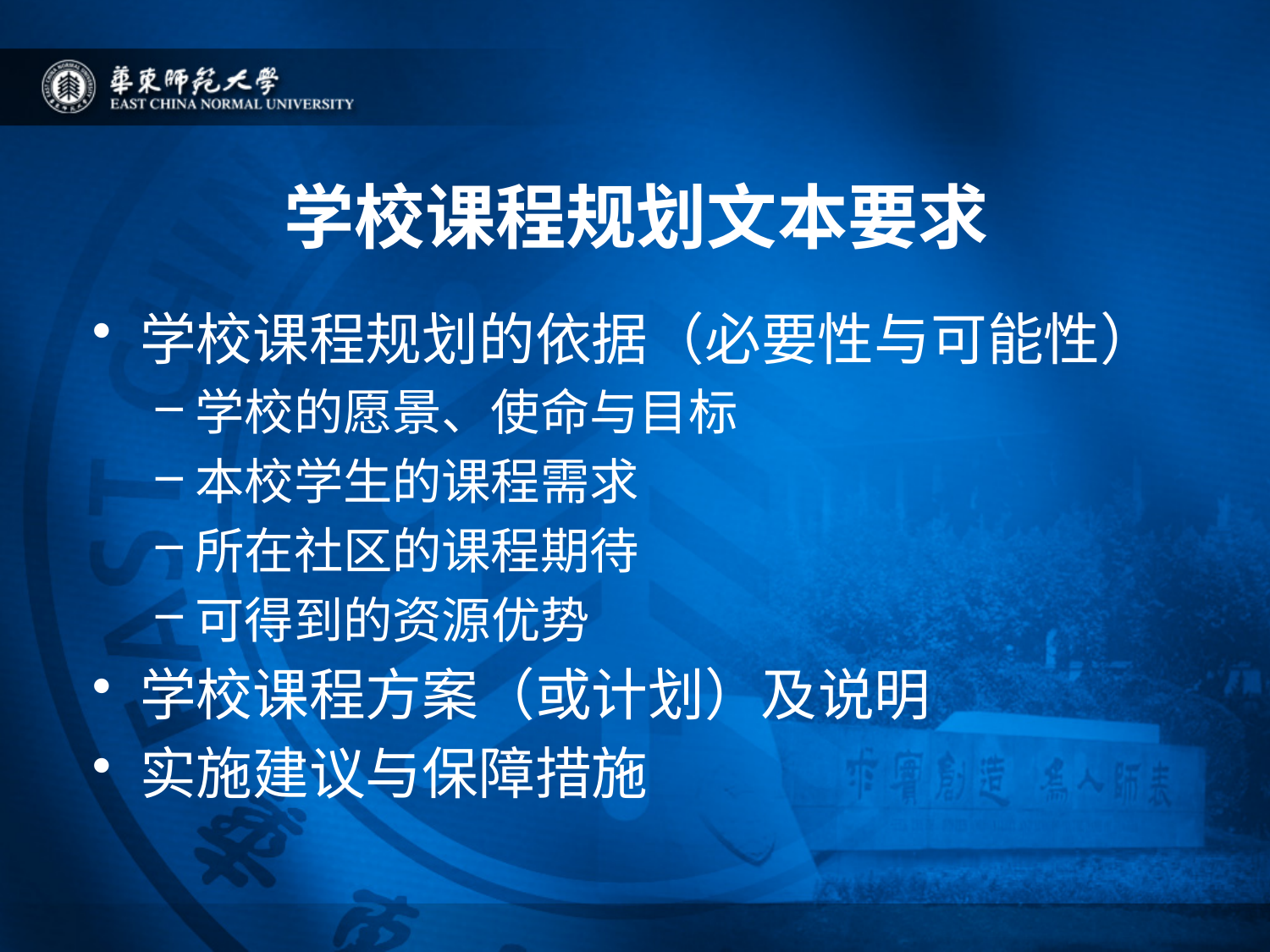

# 学校课程规划文本要求
学校课程规划的依据（必要性与可能性）
学校的愿景、使命与目标
本校学生的课程需求
所在社区的课程期待
可得到的资源优势
学校课程方案（或计划）及说明
实施建议与保障措施